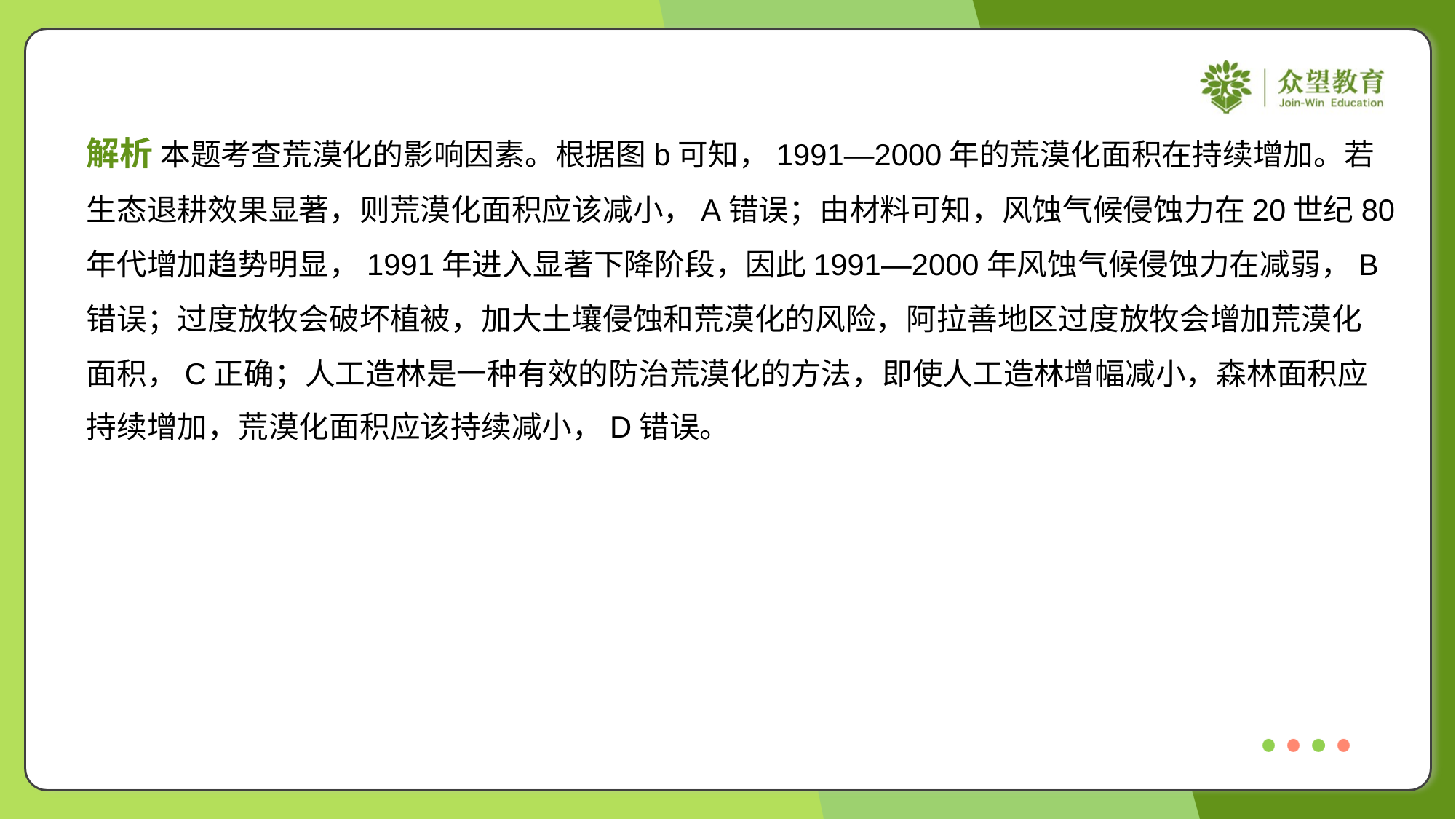

解析 本题考查荒漠化的影响因素。根据图b可知，1991—2000年的荒漠化面积在持续增加。若
生态退耕效果显著，则荒漠化面积应该减小，A错误；由材料可知，风蚀气候侵蚀力在20世纪80
年代增加趋势明显，1991年进入显著下降阶段，因此1991—2000年风蚀气候侵蚀力在减弱，B
错误；过度放牧会破坏植被，加大土壤侵蚀和荒漠化的风险，阿拉善地区过度放牧会增加荒漠化
面积，C正确；人工造林是一种有效的防治荒漠化的方法，即使人工造林增幅减小，森林面积应
持续增加，荒漠化面积应该持续减小，D错误。